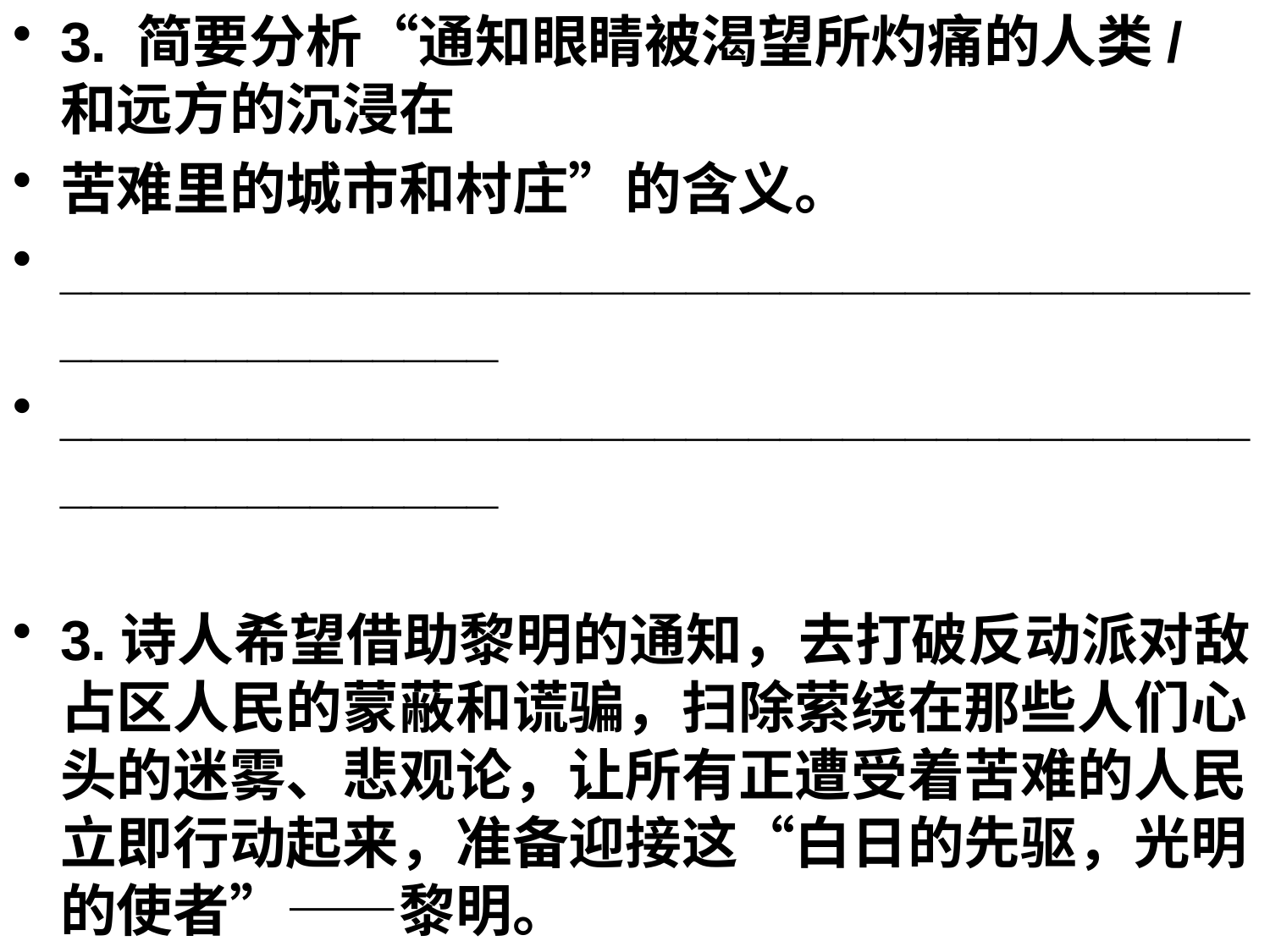

3. 简要分析“通知眼睛被渴望所灼痛的人类/ 和远方的沉浸在
苦难里的城市和村庄”的含义。
____________________________________________________
____________________________________________________

3.诗人希望借助黎明的通知，去打破反动派对敌占区人民的蒙蔽和谎骗，扫除萦绕在那些人们心头的迷雾、悲观论，让所有正遭受着苦难的人民立即行动起来，准备迎接这“白日的先驱，光明的使者”——黎明。